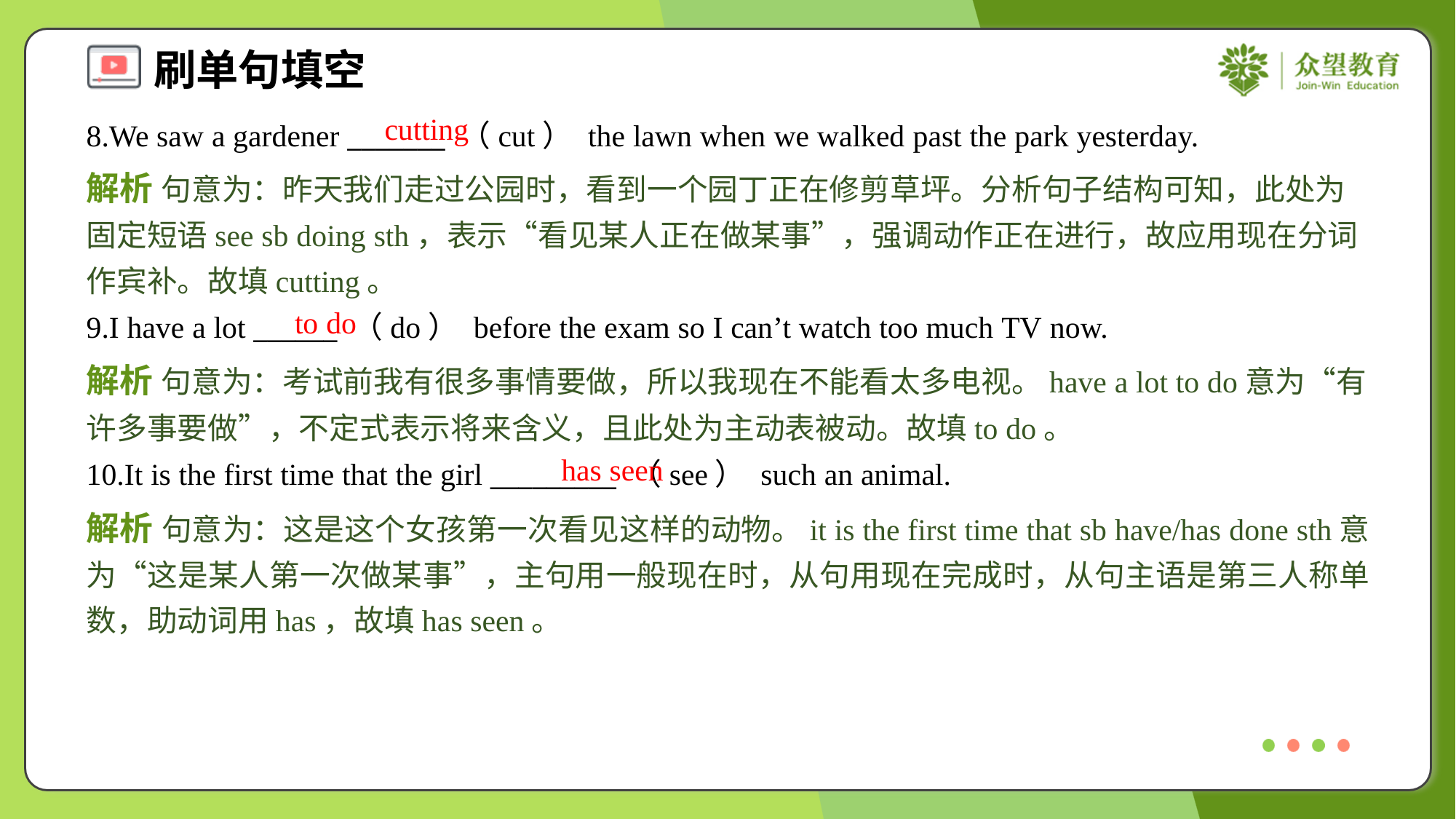

cutting
8.We saw a gardener _______ （cut） the lawn when we walked past the park yesterday.
解析 句意为：昨天我们走过公园时，看到一个园丁正在修剪草坪。分析句子结构可知，此处为固定短语see sb doing sth，表示“看见某人正在做某事”，强调动作正在进行，故应用现在分词作宾补。故填cutting。
to do
9.I have a lot ______ （do） before the exam so I can’t watch too much TV now.
解析 句意为：考试前我有很多事情要做，所以我现在不能看太多电视。have a lot to do意为“有许多事要做”，不定式表示将来含义，且此处为主动表被动。故填to do。
has seen
10.It is the first time that the girl _________ （see） such an animal.
解析 句意为：这是这个女孩第一次看见这样的动物。it is the first time that sb have/has done sth意为“这是某人第一次做某事”，主句用一般现在时，从句用现在完成时，从句主语是第三人称单数，助动词用has，故填has seen。